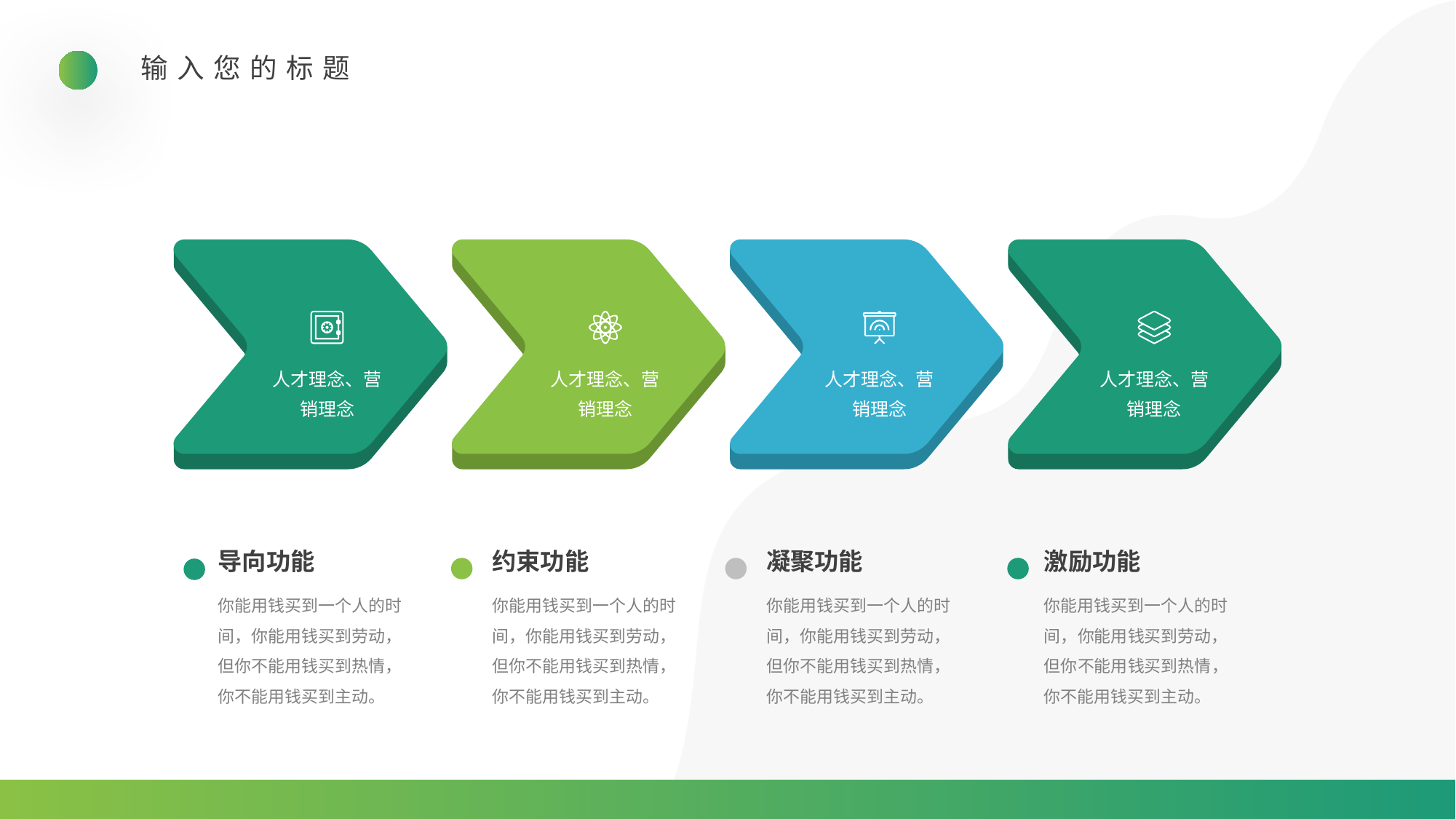

输入您的标题

人才理念、营销理念
人才理念、营销理念
人才理念、营销理念
人才理念、营销理念
导向功能

约束功能

凝聚功能

激励功能

你能用钱买到一个人的时间，你能用钱买到劳动，但你不能用钱买到热情，你不能用钱买到主动。
你能用钱买到一个人的时间，你能用钱买到劳动，但你不能用钱买到热情，你不能用钱买到主动。
你能用钱买到一个人的时间，你能用钱买到劳动，但你不能用钱买到热情，你不能用钱买到主动。
你能用钱买到一个人的时间，你能用钱买到劳动，但你不能用钱买到热情，你不能用钱买到主动。